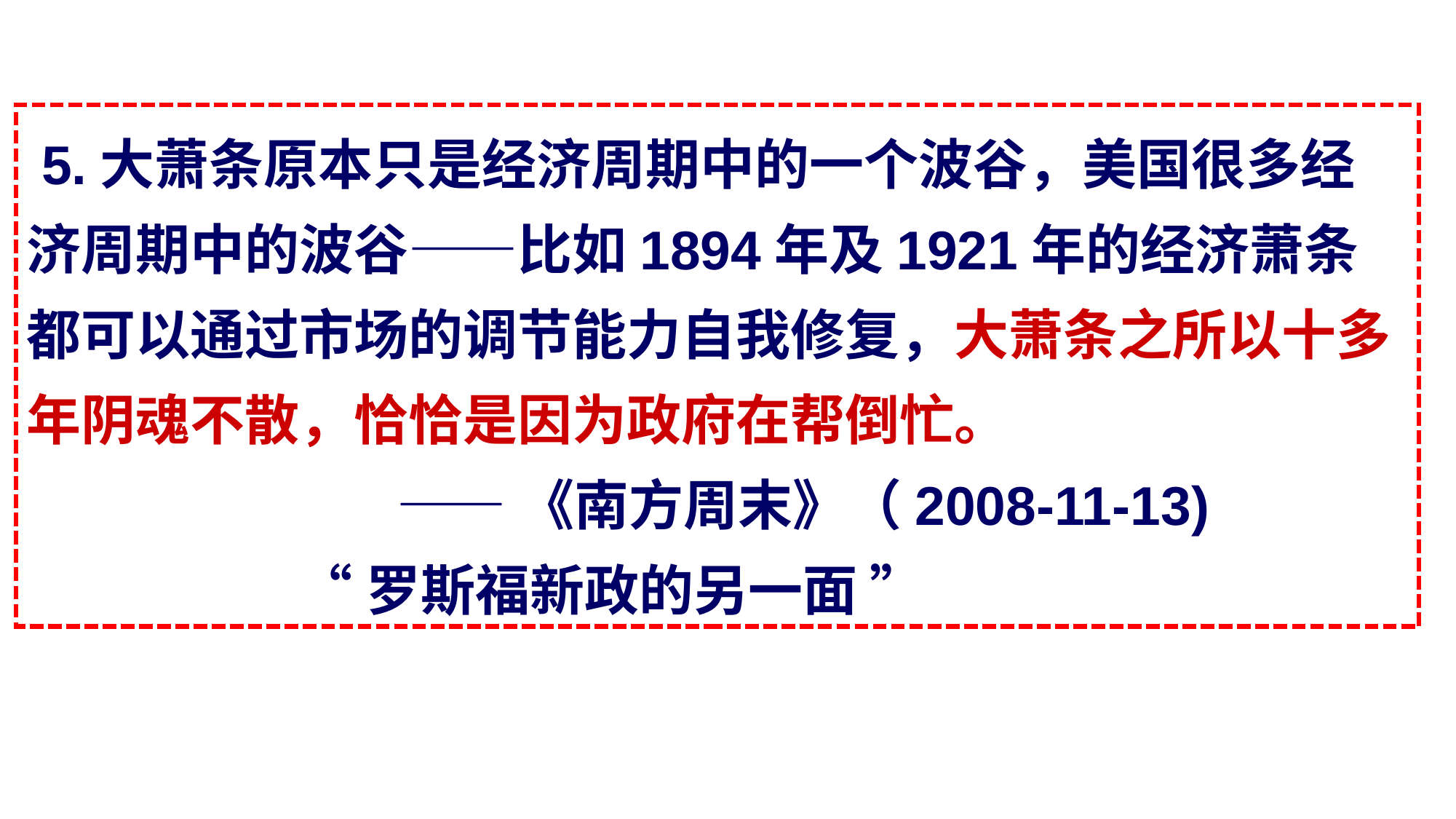

5.大萧条原本只是经济周期中的一个波谷，美国很多经济周期中的波谷——比如1894年及1921年的经济萧条都可以通过市场的调节能力自我修复，大萧条之所以十多年阴魂不散，恰恰是因为政府在帮倒忙。
                              ——《南方周末》（2008-11-13)
                      “罗斯福新政的另一面 ”